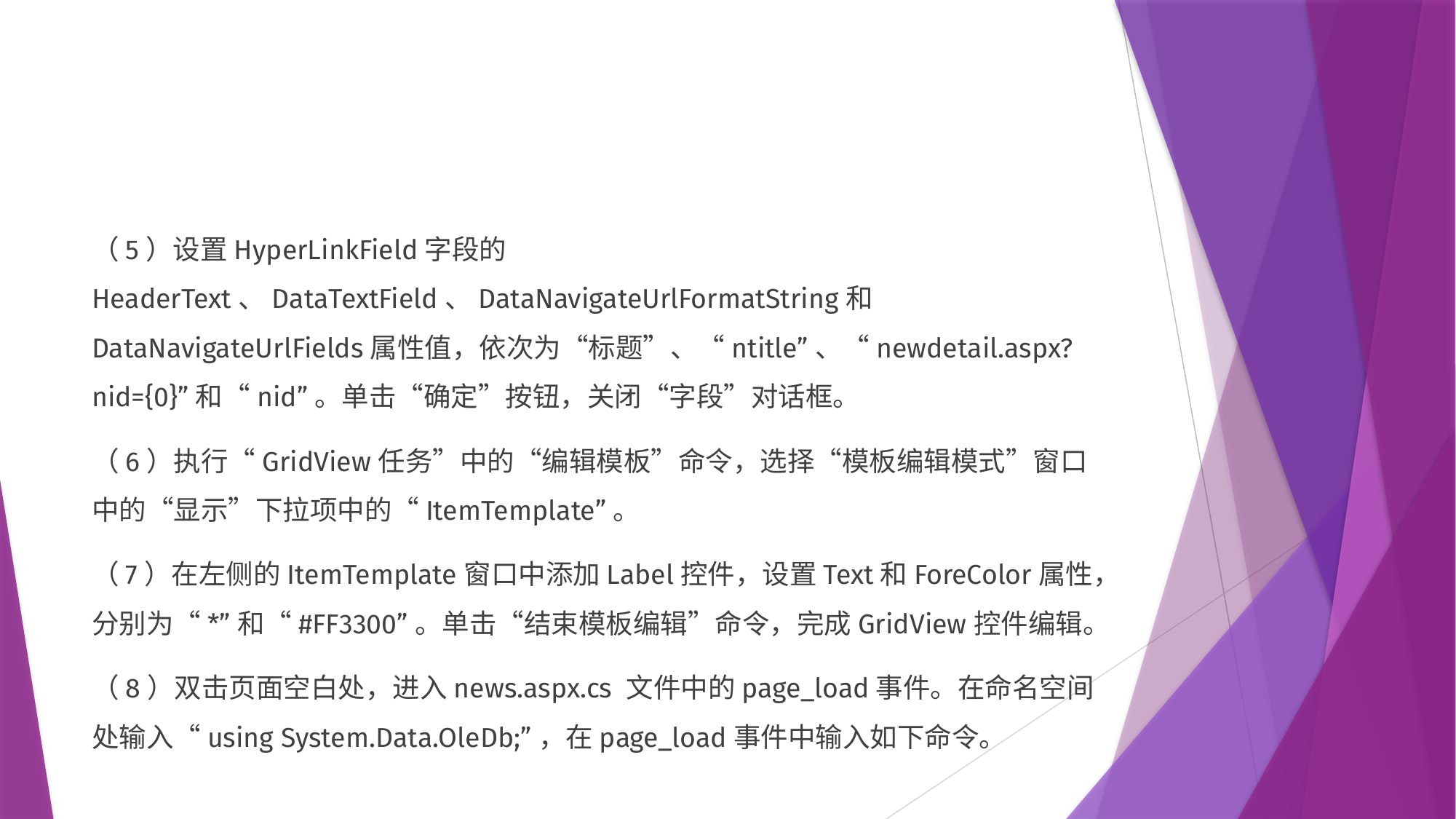

#
（5）设置HyperLinkField字段的HeaderText、DataTextField、DataNavigateUrlFormatString和DataNavigateUrlFields属性值，依次为“标题”、“ntitle”、“newdetail.aspx?nid={0}”和“nid”。单击“确定”按钮，关闭“字段”对话框。
（6）执行“GridView任务”中的“编辑模板”命令，选择“模板编辑模式”窗口中的“显示”下拉项中的“ItemTemplate”。
（7）在左侧的ItemTemplate窗口中添加Label控件，设置Text和ForeColor属性，分别为“*”和“#FF3300”。单击“结束模板编辑”命令，完成GridView控件编辑。
（8）双击页面空白处，进入news.aspx.cs 文件中的page_load事件。在命名空间处输入“using System.Data.OleDb;”，在page_load事件中输入如下命令。